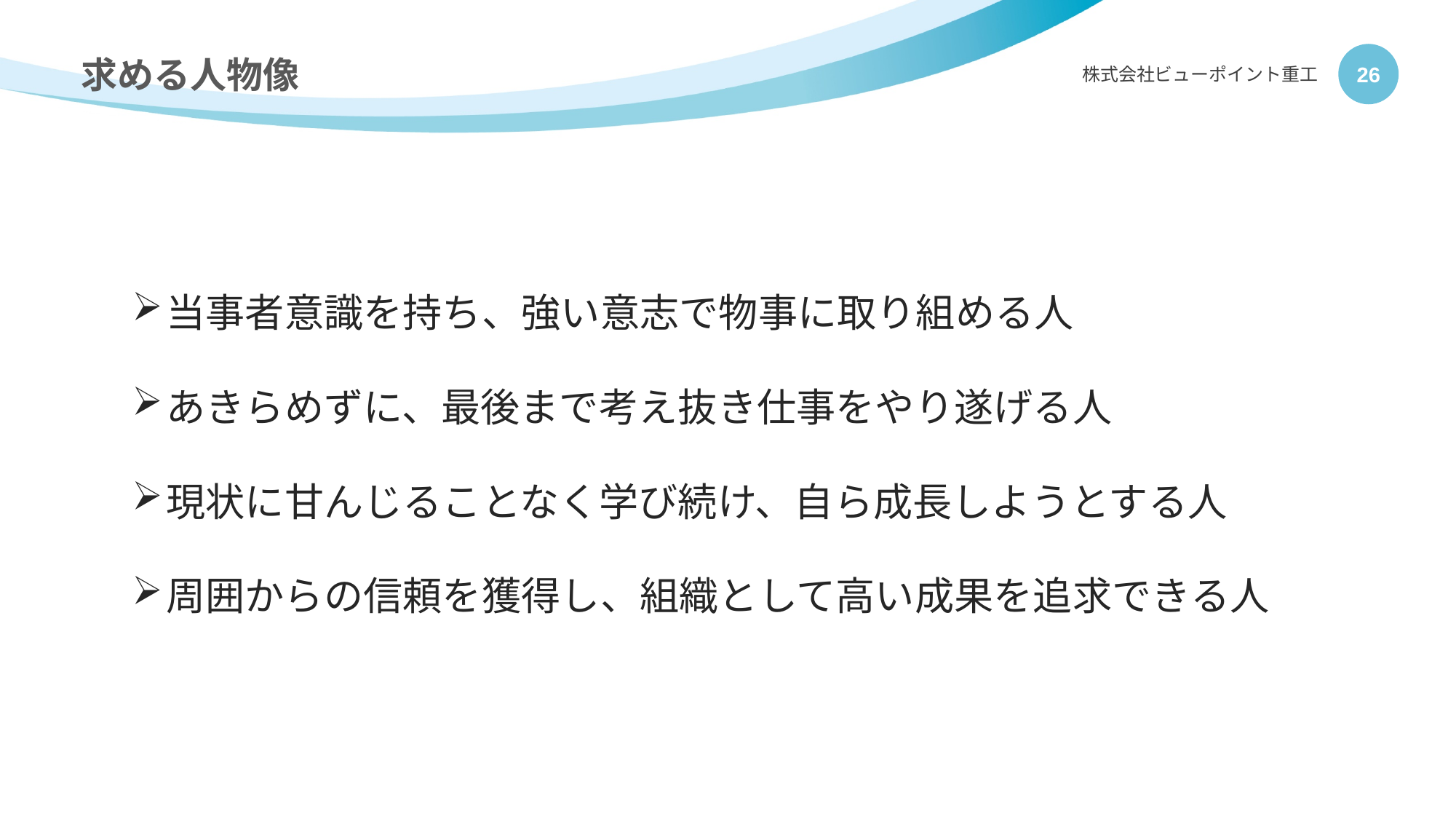

# 求める人物像
株式会社ビューポイント重工
26
当事者意識を持ち、強い意志で物事に取り組める人
あきらめずに、最後まで考え抜き仕事をやり遂げる人
現状に甘んじることなく学び続け、自ら成長しようとする人
周囲からの信頼を獲得し、組織として高い成果を追求できる人